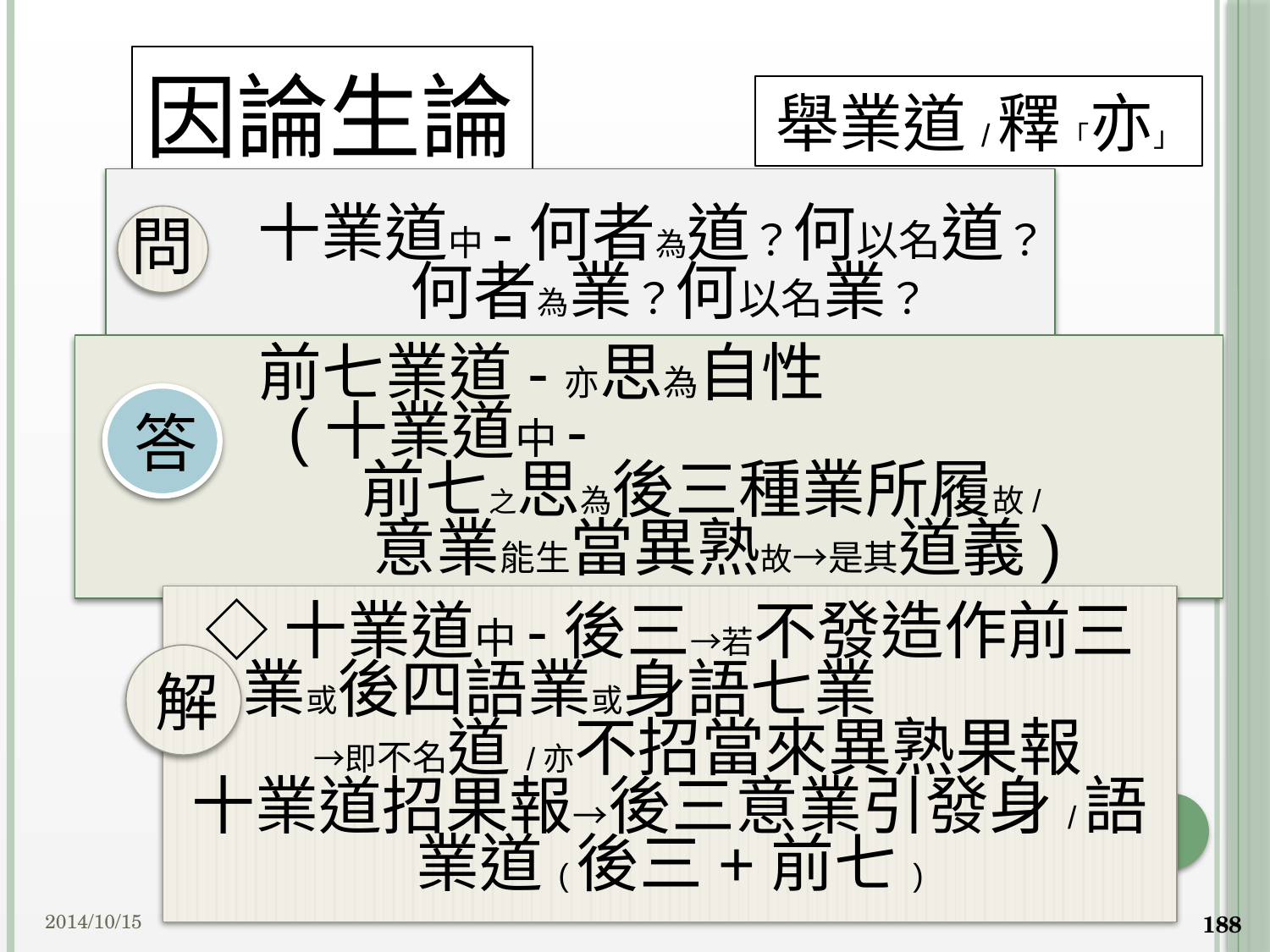

# 因論生論
舉業道/釋「亦」
十業道中-何者為道？何以名道？                何者為業？何以名業？
前七業道-亦思為自性                           (十業道中-                                        前七之思為後三種業所履故/                             意業能生當異熟故→是其道義)
問
答
◇十業道中-後三→若不發造作前三身業或後四語業或身語七業                         →即不名道/亦不招當來異熟果報
十業道招果報→後三意業引發身/語業道(後三+前七)
解
2014/10/15
188